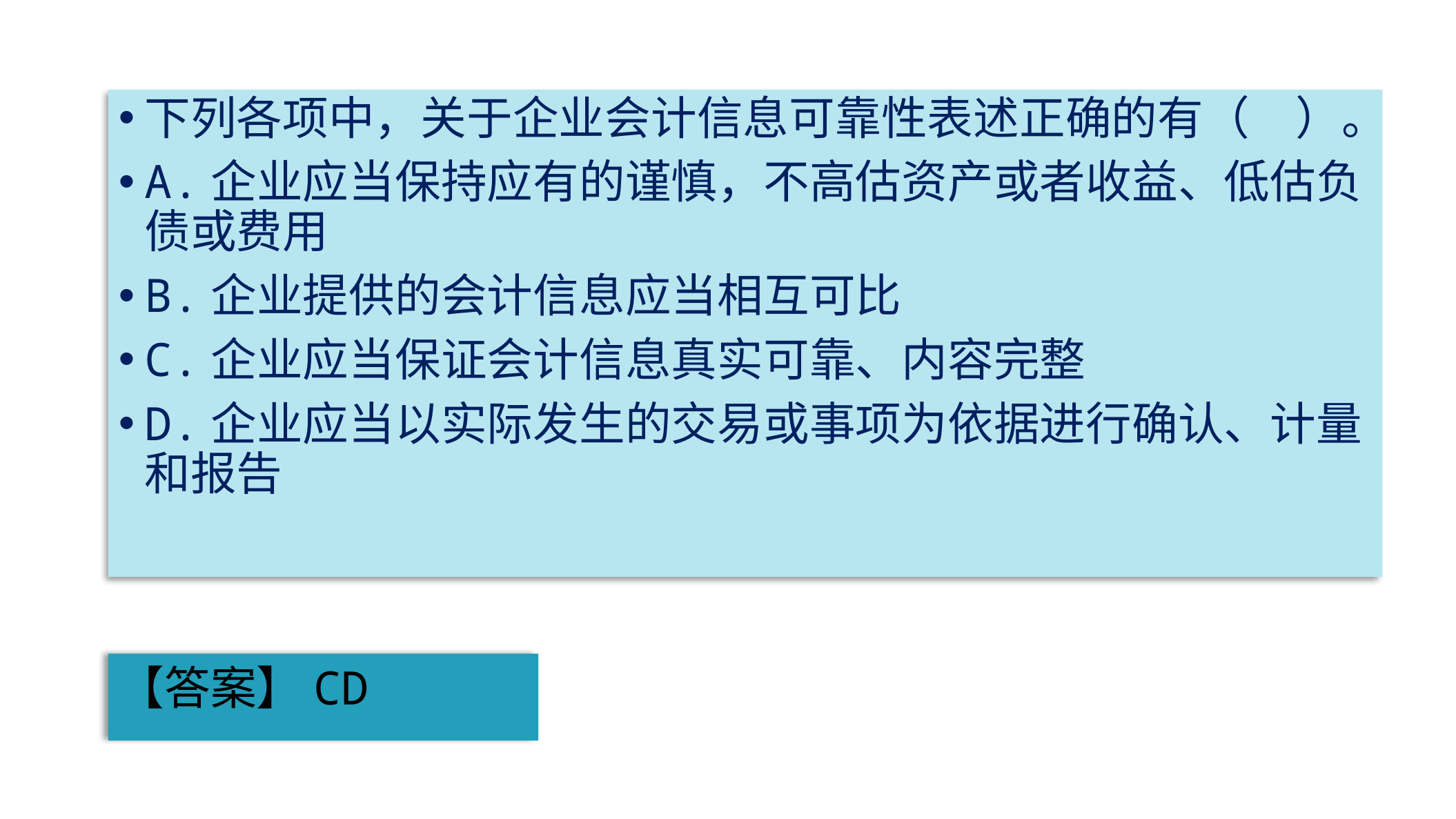

下列各项中，关于企业会计信息可靠性表述正确的有（　）。
A.企业应当保持应有的谨慎，不高估资产或者收益、低估负债或费用
B.企业提供的会计信息应当相互可比
C.企业应当保证会计信息真实可靠、内容完整
D.企业应当以实际发生的交易或事项为依据进行确认、计量和报告
【答案】CD